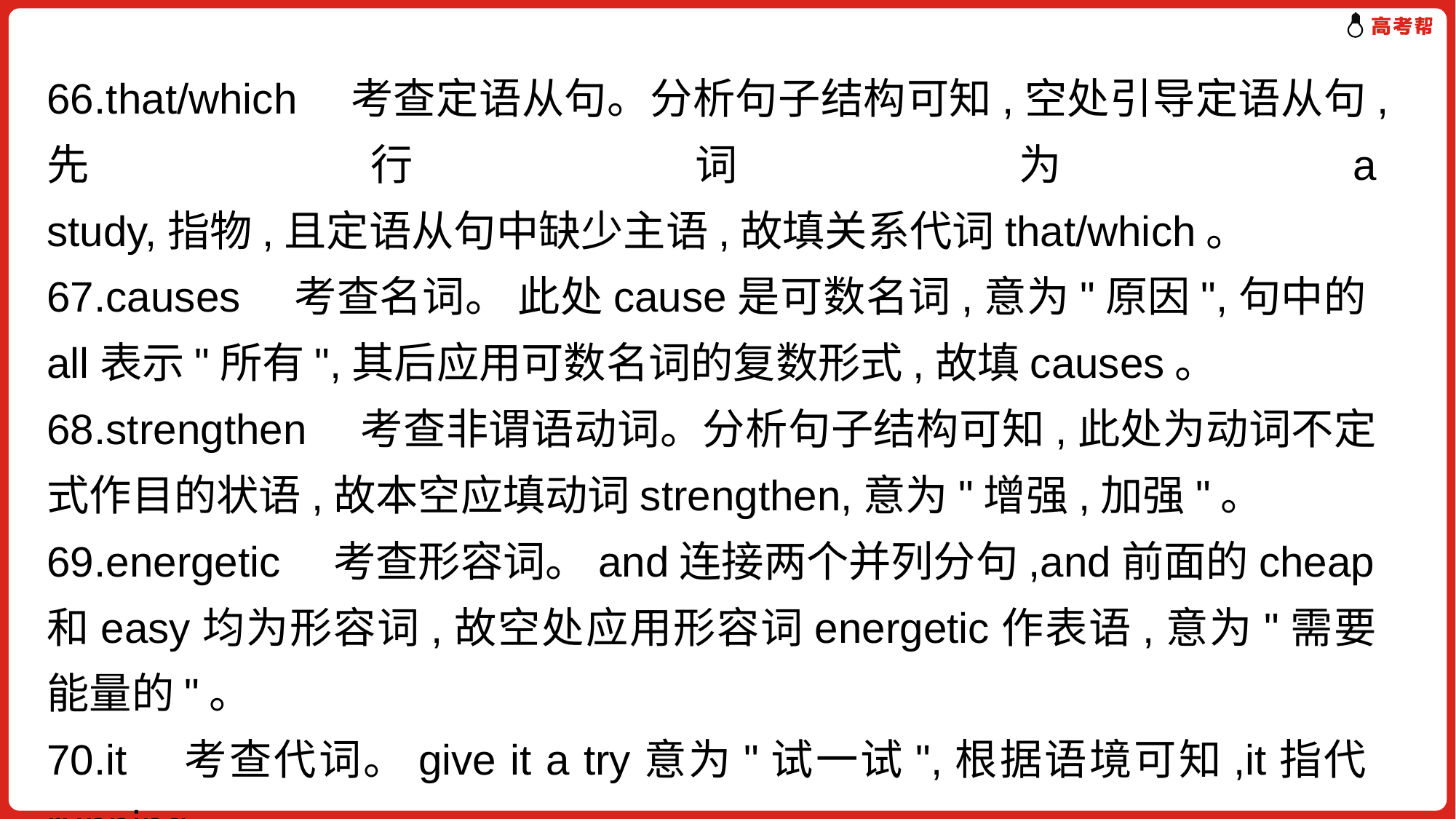

66.that/which　考查定语从句。分析句子结构可知,空处引导定语从句,先行词为a study,指物,且定语从句中缺少主语,故填关系代词that/which。
67.causes　考查名词。 此处cause是可数名词,意为"原因",句中的all表示"所有",其后应用可数名词的复数形式,故填causes。
68.strengthen　考查非谓语动词。分析句子结构可知,此处为动词不定式作目的状语,故本空应填动词strengthen,意为"增强,加强"。
69.energetic　考查形容词。and连接两个并列分句,and前面的cheap和easy均为形容词,故空处应用形容词energetic作表语,意为"需要能量的"。
70.it　考查代词。give it a try意为"试一试",根据语境可知,it指代running。